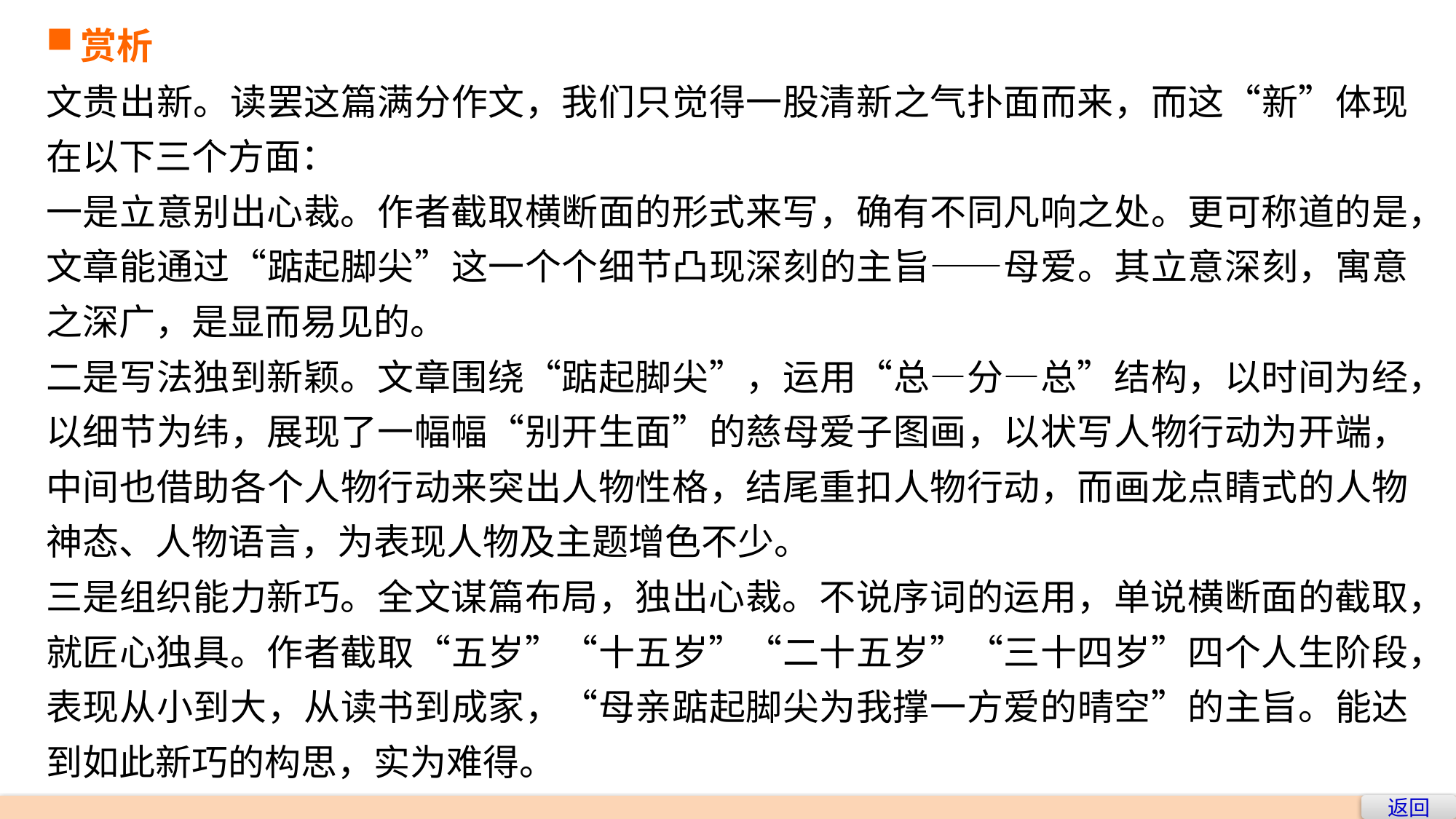

赏析
文贵出新。读罢这篇满分作文，我们只觉得一股清新之气扑面而来，而这“新”体现在以下三个方面：
一是立意别出心裁。作者截取横断面的形式来写，确有不同凡响之处。更可称道的是，文章能通过“踮起脚尖”这一个个细节凸现深刻的主旨——母爱。其立意深刻，寓意之深广，是显而易见的。
二是写法独到新颖。文章围绕“踮起脚尖”，运用“总—分—总”结构，以时间为经，以细节为纬，展现了一幅幅“别开生面”的慈母爱子图画，以状写人物行动为开端，中间也借助各个人物行动来突出人物性格，结尾重扣人物行动，而画龙点睛式的人物神态、人物语言，为表现人物及主题增色不少。
三是组织能力新巧。全文谋篇布局，独出心裁。不说序词的运用，单说横断面的截取，就匠心独具。作者截取“五岁”“十五岁”“二十五岁”“三十四岁”四个人生阶段，表现从小到大，从读书到成家，“母亲踮起脚尖为我撑一方爱的晴空”的主旨。能达到如此新巧的构思，实为难得。
返回